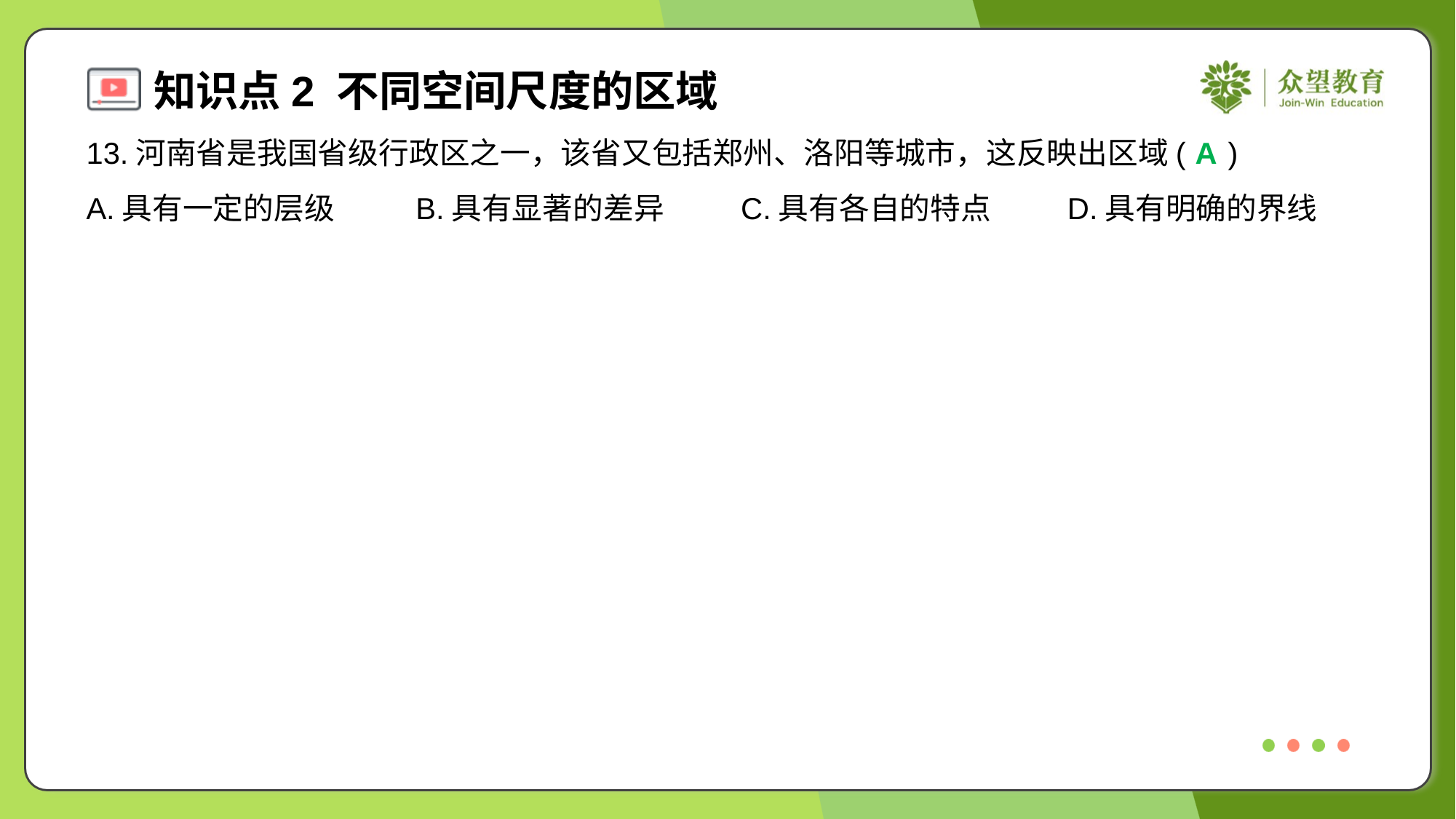

13.河南省是我国省级行政区之一，该省又包括郑州、洛阳等城市，这反映出区域(     )
A
A.具有一定的层级	B.具有显著的差异	C.具有各自的特点	D.具有明确的界线